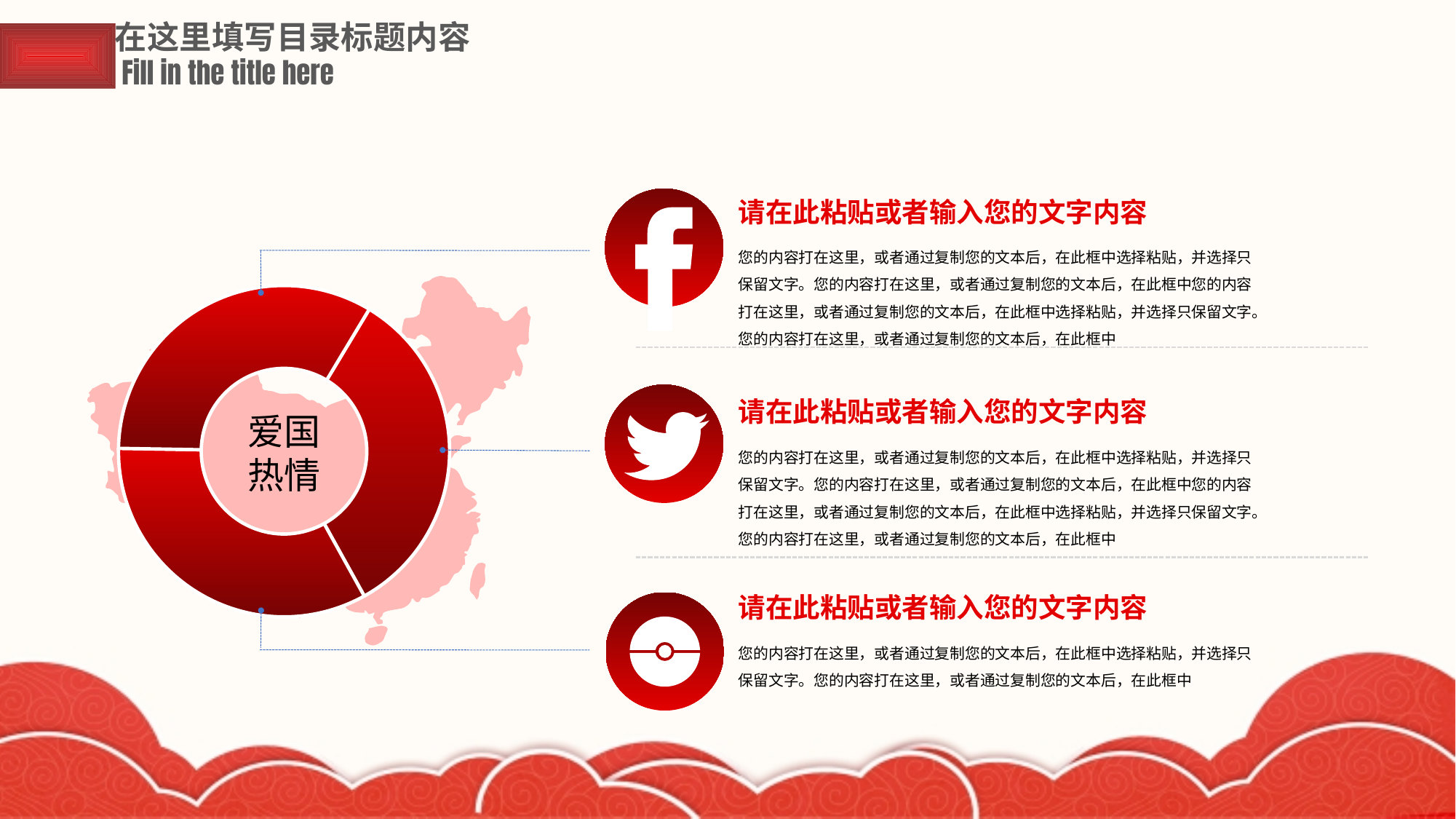

在这里填写目录标题内容

Fill in the title here

请在此粘贴或者输入您的文字内容

您的内容打在这里，或者通过复制您的文本后，在此框中选择粘贴，并选择只保留文字。您的内容打在这里，或者通过复制您的文本后，在此框中您的内容打在这里，或者通过复制您的文本后，在此框中选择粘贴，并选择只保留文字。您的内容打在这里，或者通过复制您的文本后，在此框中

### Chart

| Category | Sales |
|---|---|
| 1st Qtr | 0.25 |
| 2nd Qtr | 0.25 |

请在此粘贴或者输入您的文字内容
爱国
热情

您的内容打在这里，或者通过复制您的文本后，在此框中选择粘贴，并选择只保留文字。您的内容打在这里，或者通过复制您的文本后，在此框中您的内容打在这里，或者通过复制您的文本后，在此框中选择粘贴，并选择只保留文字。您的内容打在这里，或者通过复制您的文本后，在此框中
请在此粘贴或者输入您的文字内容

您的内容打在这里，或者通过复制您的文本后，在此框中选择粘贴，并选择只保留文字。您的内容打在这里，或者通过复制您的文本后，在此框中